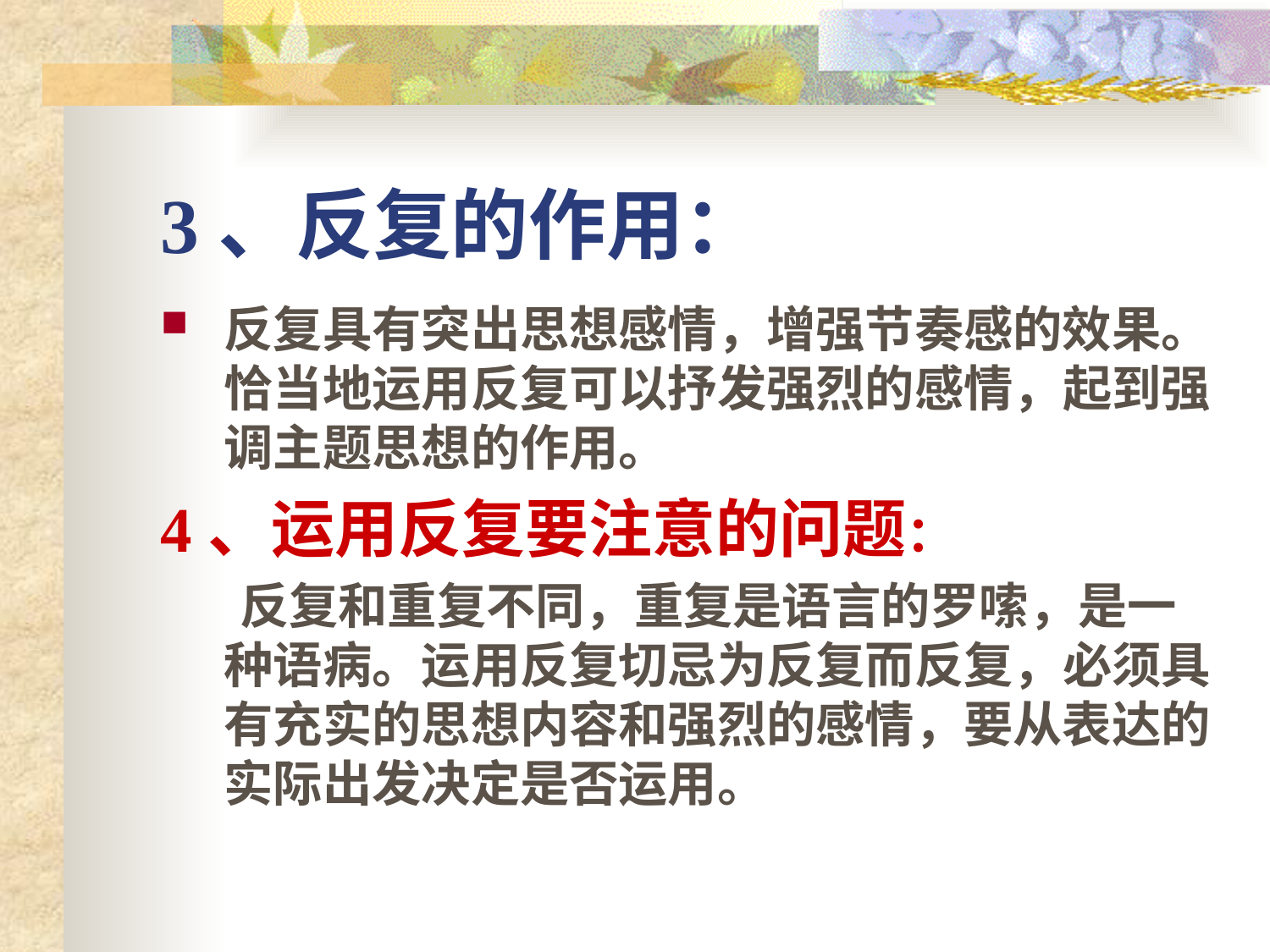

# 3、反复的作用：
反复具有突出思想感情，增强节奏感的效果。恰当地运用反复可以抒发强烈的感情，起到强调主题思想的作用。
4、运用反复要注意的问题：
      反复和重复不同，重复是语言的罗嗦，是一种语病。运用反复切忌为反复而反复，必须具有充实的思想内容和强烈的感情，要从表达的实际出发决定是否运用。